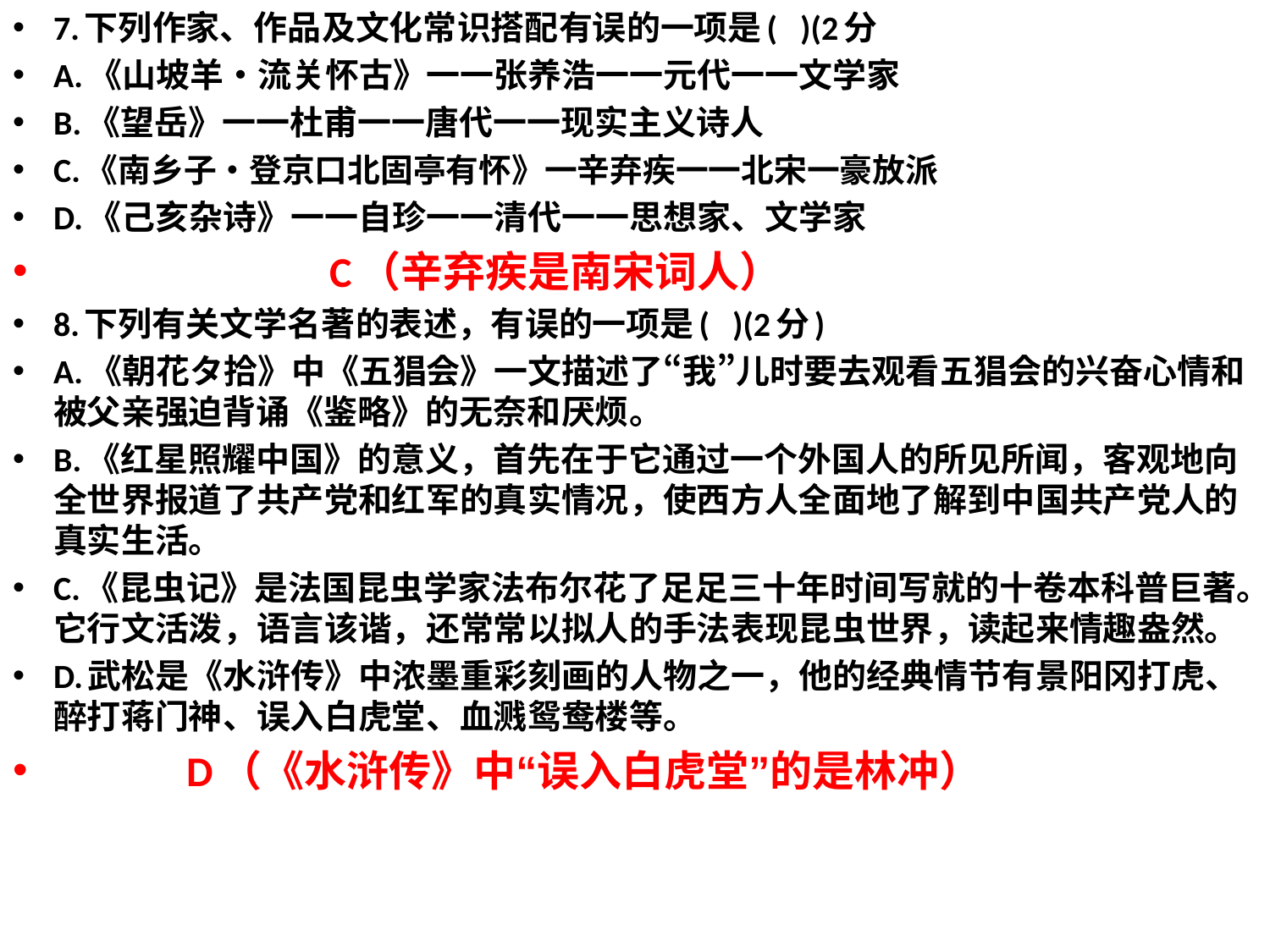

7.下列作家、作品及文化常识搭配有误的一项是(   )(2分
A.《山坡羊・流关怀古》一一张养浩一一元代一一文学家
B.《望岳》一一杜甫一一唐代一一现实主义诗人
C.《南乡子・登京口北固亭有怀》一辛弃疾一一北宋一豪放派
D.《己亥杂诗》一一自珍一一清代一一思想家、文学家
                             C（辛弃疾是南宋词人）
8.下列有关文学名著的表述，有误的一项是(   )(2分)
A.《朝花タ拾》中《五猖会》一文描述了“我”儿时要去观看五猖会的兴奋心情和被父亲强迫背诵《鉴略》的无奈和厌烦。
B.《红星照耀中国》的意义，首先在于它通过一个外国人的所见所闻，客观地向全世界报道了共产党和红军的真实情况，使西方人全面地了解到中国共产党人的真实生活。
C.《昆虫记》是法国昆虫学家法布尔花了足足三十年时间写就的十卷本科普巨著。它行文活泼，语言该谐，还常常以拟人的手法表现昆虫世界，读起来情趣盎然。
D.武松是《水浒传》中浓墨重彩刻画的人物之一，他的经典情节有景阳冈打虎、醉打蒋门神、误入白虎堂、血溅鸳鸯楼等。
              D（《水浒传》中“误入白虎堂”的是林冲）
#